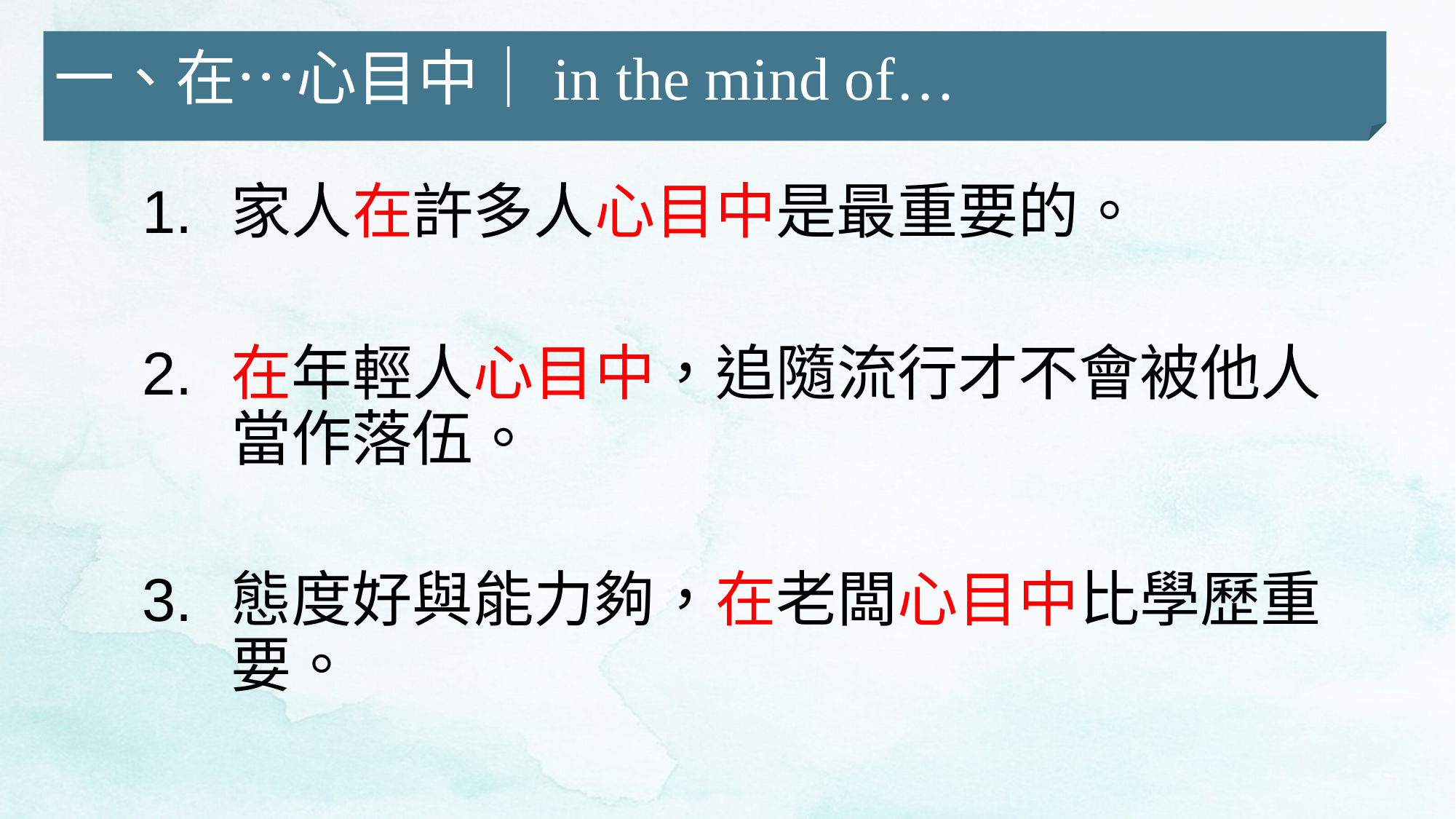

一、在…心目中｜in the mind of…
家人在許多人心目中是最重要的。

在年輕人心目中，追隨流行才不會被他人當作落伍。

態度好與能力夠，在老闆心目中比學歷重要。